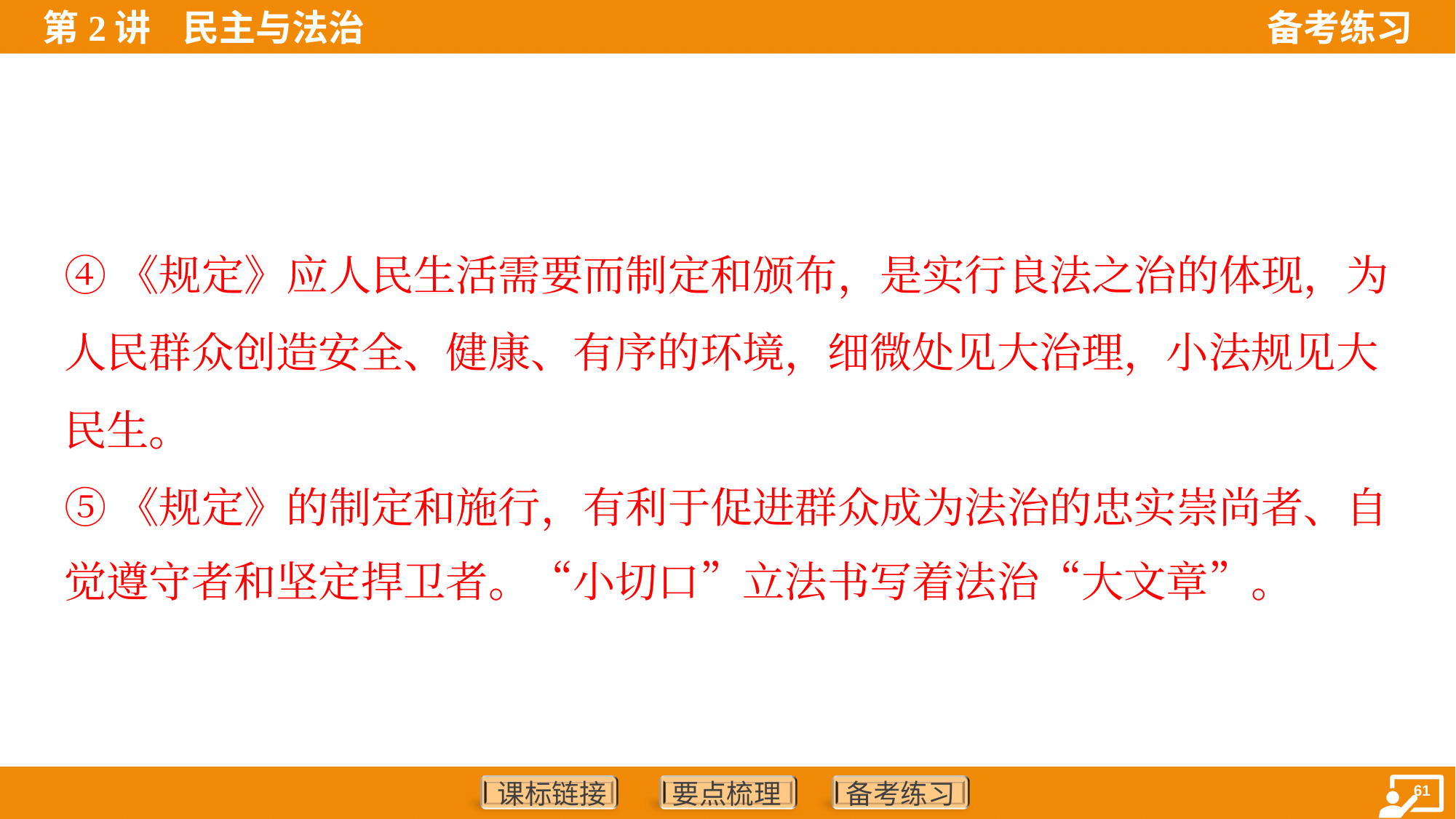

④《规定》应人民生活需要而制定和颁布，是实行良法之治的体现，为
人民群众创造安全、健康、有序的环境，细微处见大治理，小法规见大
民生。
⑤《规定》的制定和施行，有利于促进群众成为法治的忠实崇尚者、自
觉遵守者和坚定捍卫者。“小切口”立法书写着法治“大文章”。